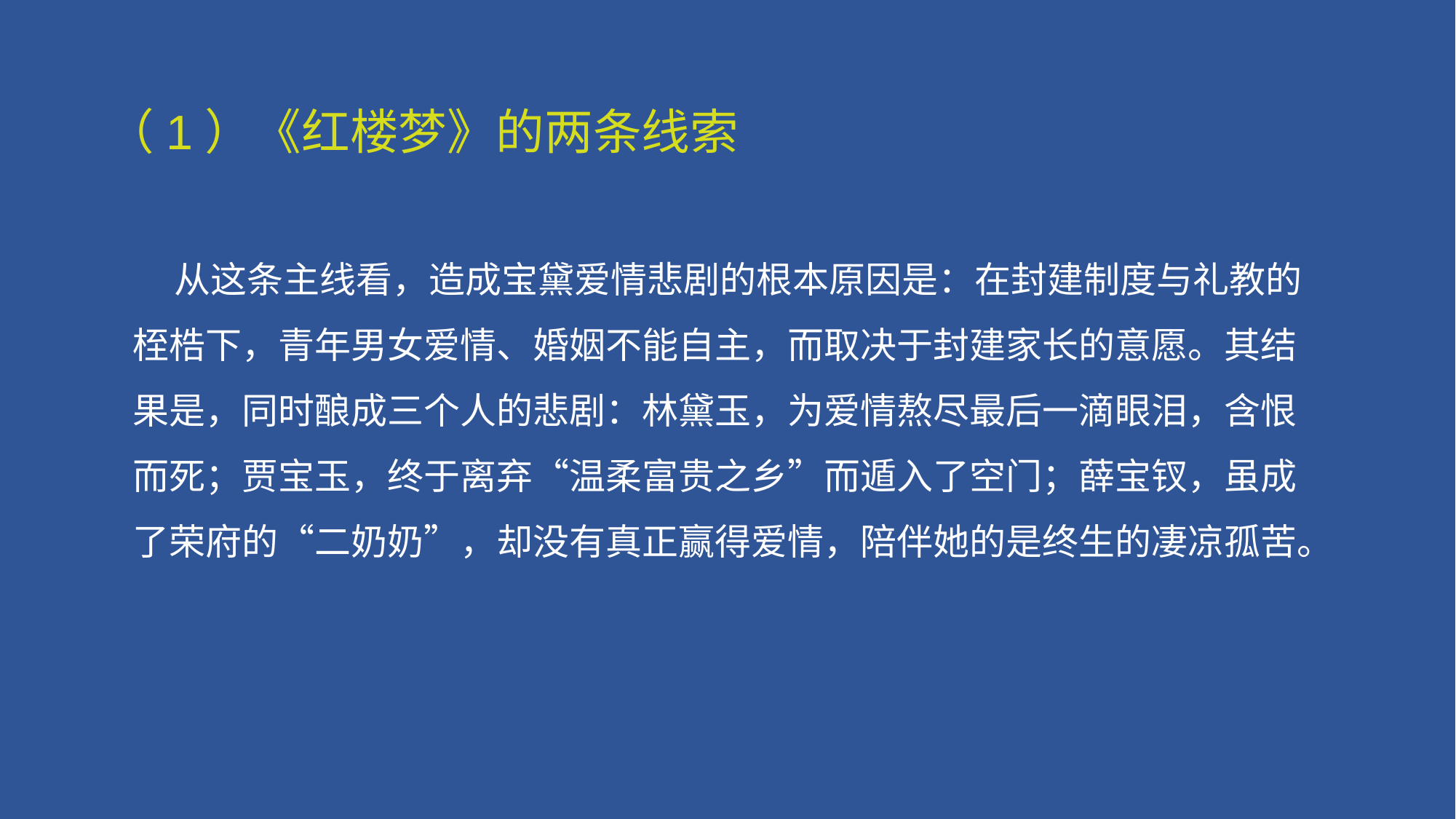

（1）《红楼梦》的两条线索
    从这条主线看，造成宝黛爱情悲剧的根本原因是：在封建制度与礼教的桎梏下，青年男女爱情、婚姻不能自主，而取决于封建家长的意愿。其结果是，同时酿成三个人的悲剧：林黛玉，为爱情熬尽最后一滴眼泪，含恨而死；贾宝玉，终于离弃“温柔富贵之乡”而遁入了空门；薛宝钗，虽成了荣府的“二奶奶”，却没有真正赢得爱情，陪伴她的是终生的凄凉孤苦。